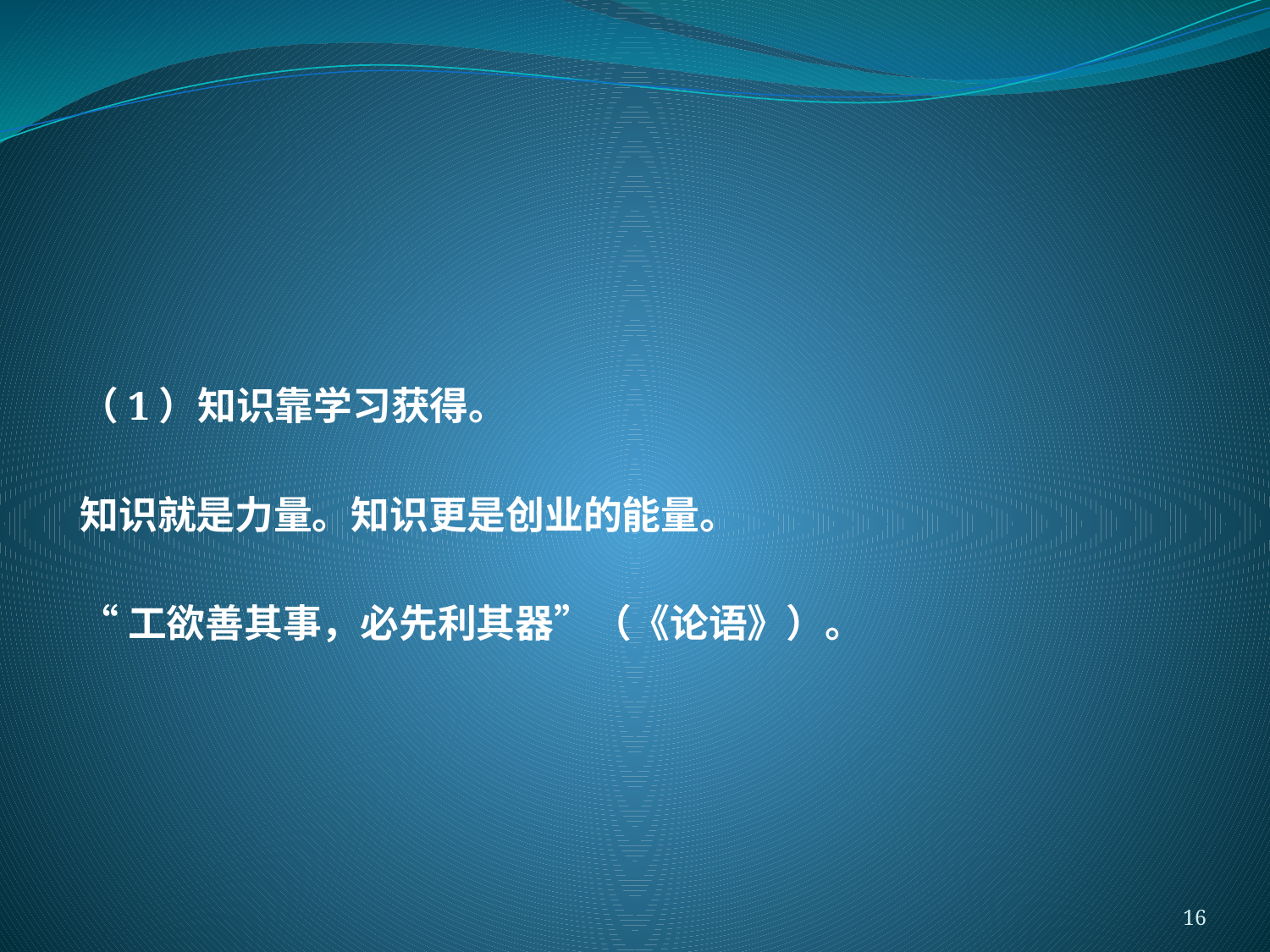

#
（1）知识靠学习获得。

知识就是力量。知识更是创业的能量。

“工欲善其事，必先利其器”（《论语》）。

16